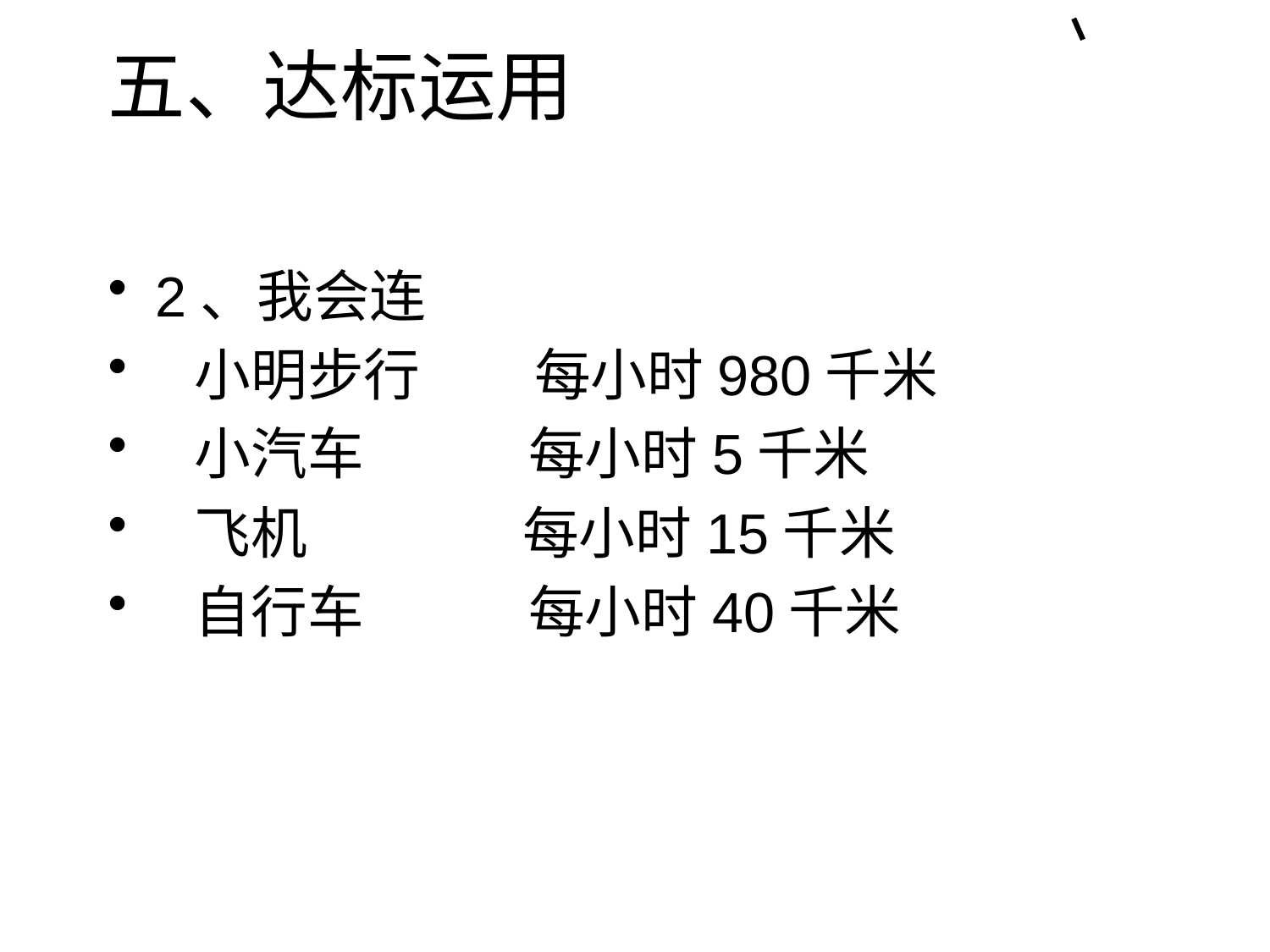

# 五、达标运用
2、我会连
  小明步行         每小时980千米
  小汽车             每小时5千米
  飞机                 每小时15千米
  自行车             每小时40千米